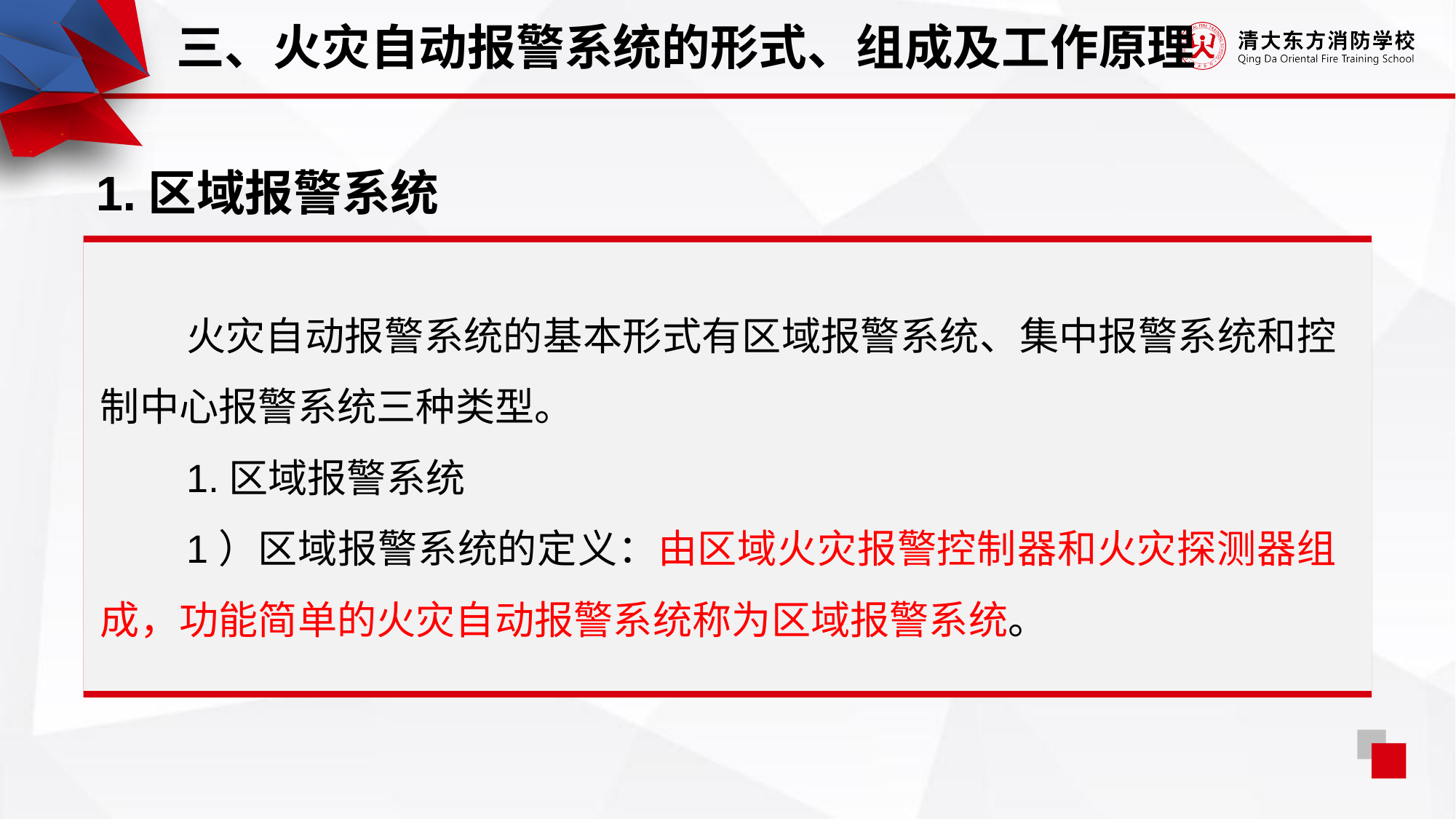

三、火灾自动报警系统的形式、组成及工作原理

1.区域报警系统

火灾自动报警系统的基本形式有区域报警系统、集中报警系统和控制中心报警系统三种类型。
1.区域报警系统
1）区域报警系统的定义：由区域火灾报警控制器和火灾探测器组成，功能简单的火灾自动报警系统称为区域报警系统。